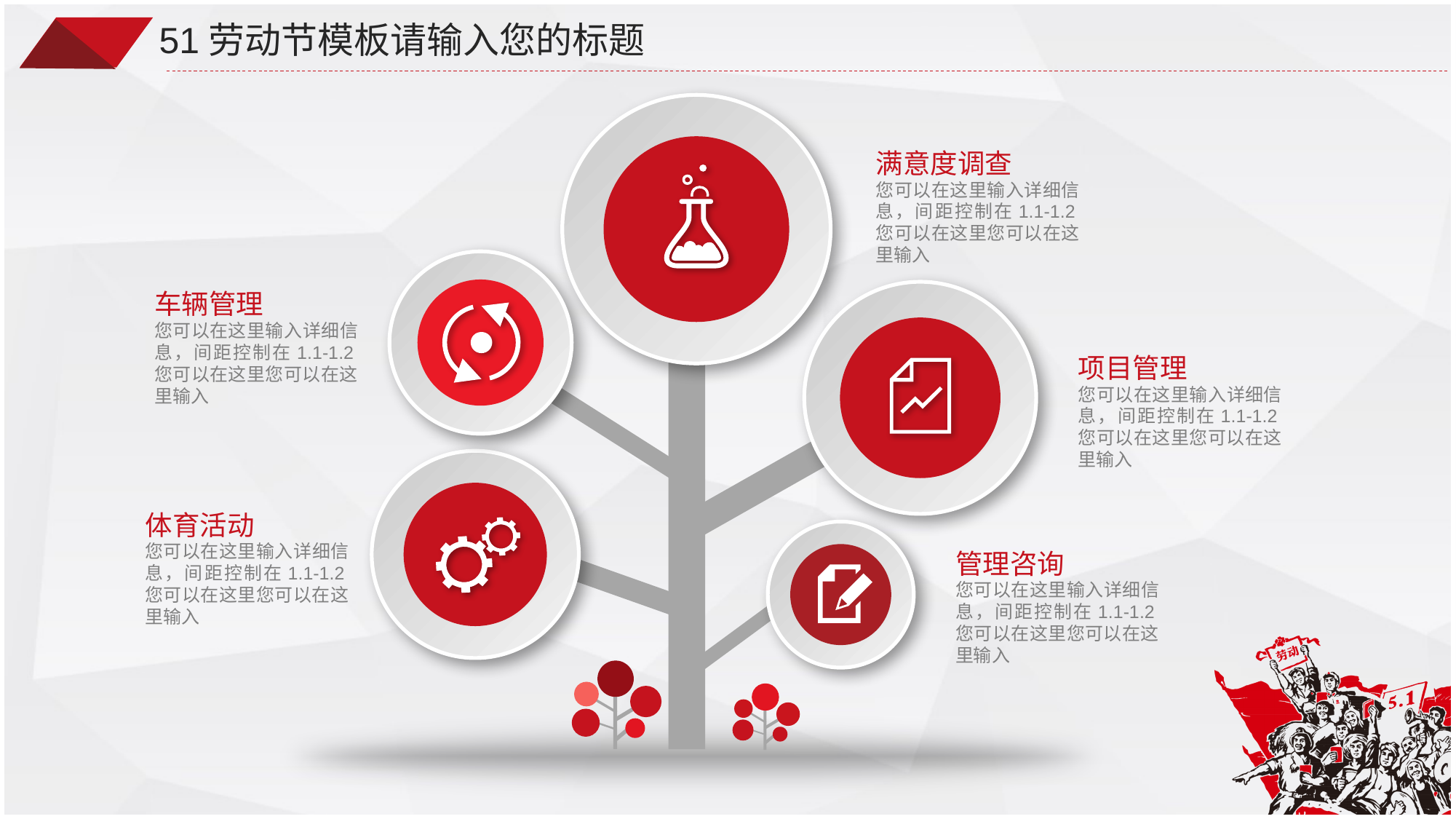

51劳动节模板请输入您的标题

满意度调查
您可以在这里输入详细信息，间距控制在1.1-1.2您可以在这里您可以在这里输入
车辆管理
您可以在这里输入详细信息，间距控制在1.1-1.2您可以在这里您可以在这里输入
项目管理
您可以在这里输入详细信息，间距控制在1.1-1.2您可以在这里您可以在这里输入
体育活动
您可以在这里输入详细信息，间距控制在1.1-1.2您可以在这里您可以在这里输入
管理咨询
您可以在这里输入详细信息，间距控制在1.1-1.2您可以在这里您可以在这里输入